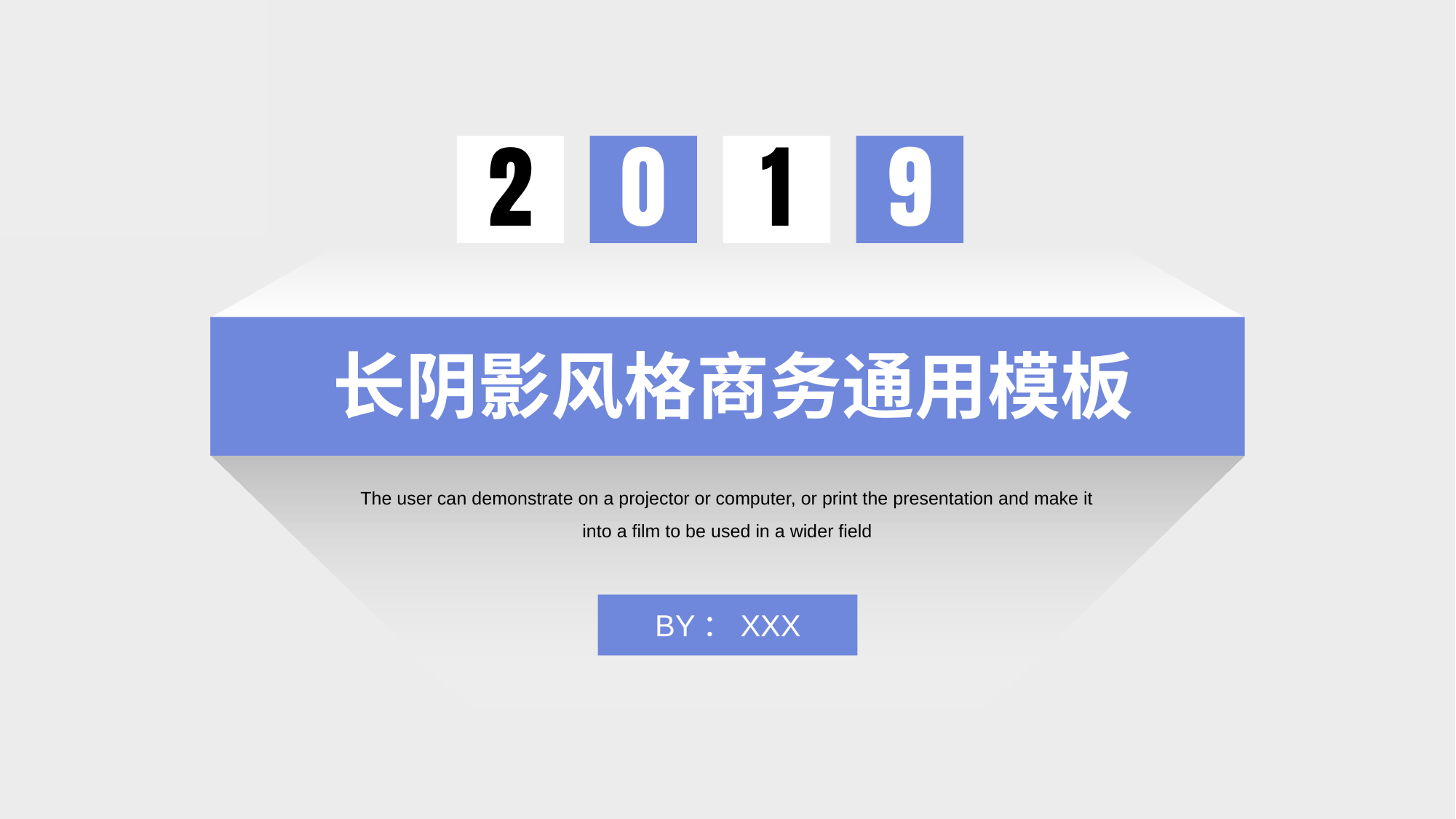

2
0
1
9

长阴影风格商务通用模板

The user can demonstrate on a projector or computer, or print the presentation and make it into a film to be used in a wider field

BY：XXX